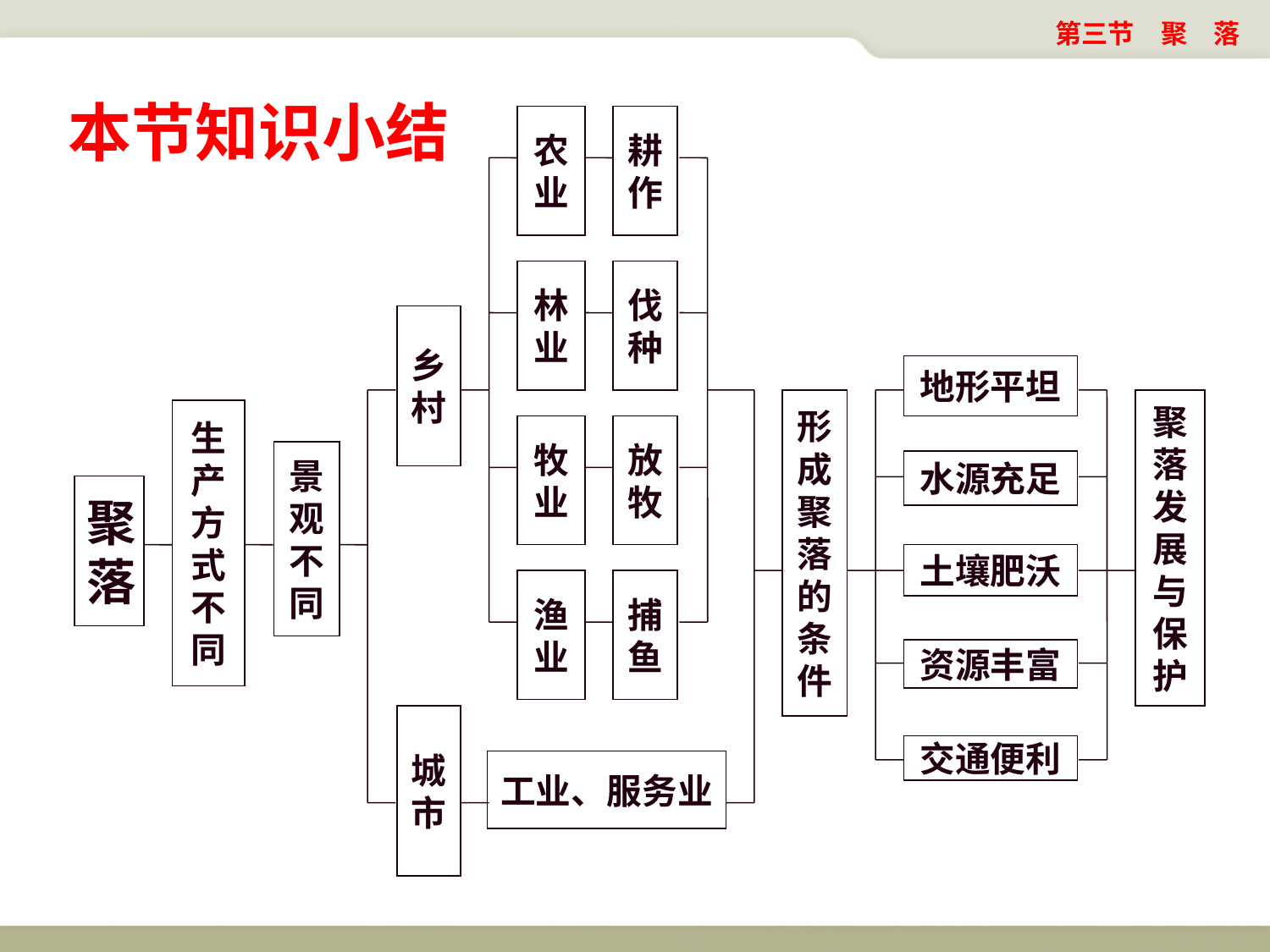

第三节　聚　落
本节知识小结
农业
耕作

林业
伐种
乡村

地形平坦

形成聚落的条件

聚落发展与保护
生产方式不同
牧业
放牧
景观不同
水源充足

聚落

土壤肥沃
渔业
捕鱼

资源丰富

城市
交通便利
工业、服务业